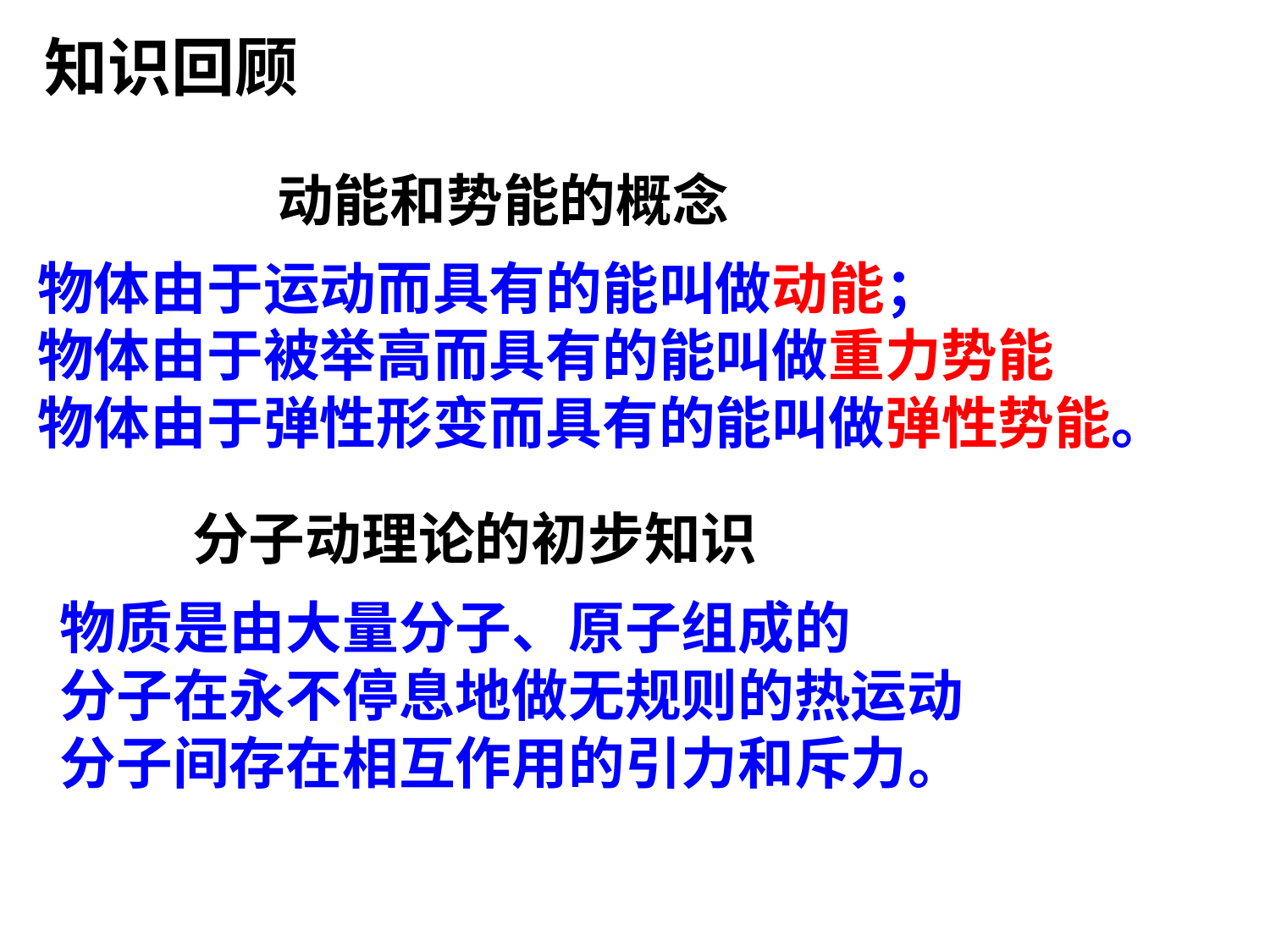

知识回顾
动能和势能的概念
物体由于运动而具有的能叫做动能；
物体由于被举高而具有的能叫做重力势能
物体由于弹性形变而具有的能叫做弹性势能。
分子动理论的初步知识
物质是由大量分子、原子组成的
分子在永不停息地做无规则的热运动
分子间存在相互作用的引力和斥力。